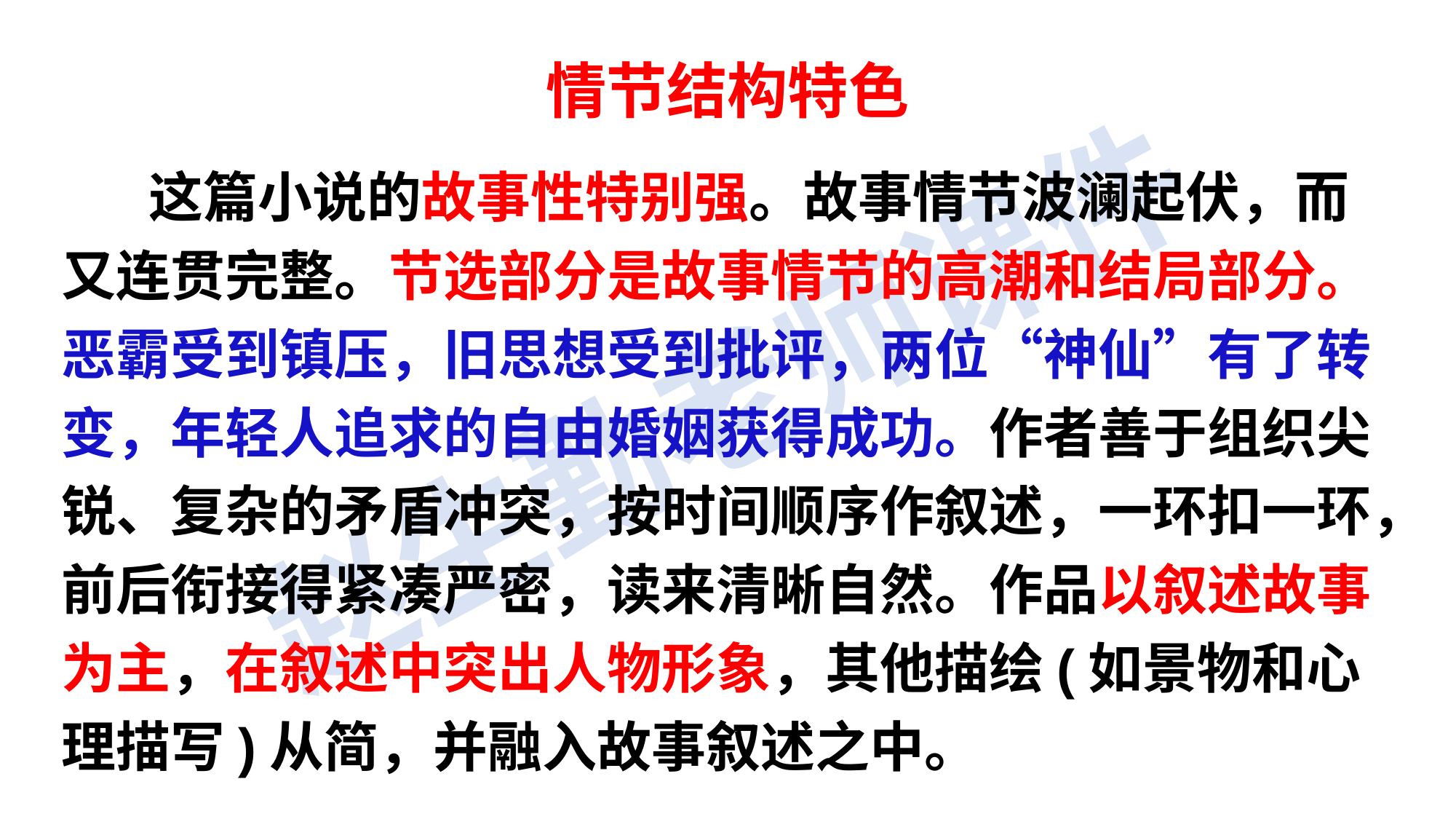

情节结构特色
      这篇小说的故事性特别强。故事情节波澜起伏，而又连贯完整。节选部分是故事情节的高潮和结局部分。恶霸受到镇压，旧思想受到批评，两位“神仙”有了转变，年轻人追求的自由婚姻获得成功。作者善于组织尖锐、复杂的矛盾冲突，按时间顺序作叙述，一环扣一环，前后衔接得紧凑严密，读来清晰自然。作品以叙述故事为主，在叙述中突出人物形象，其他描绘(如景物和心理描写)从简，并融入故事叙述之中。